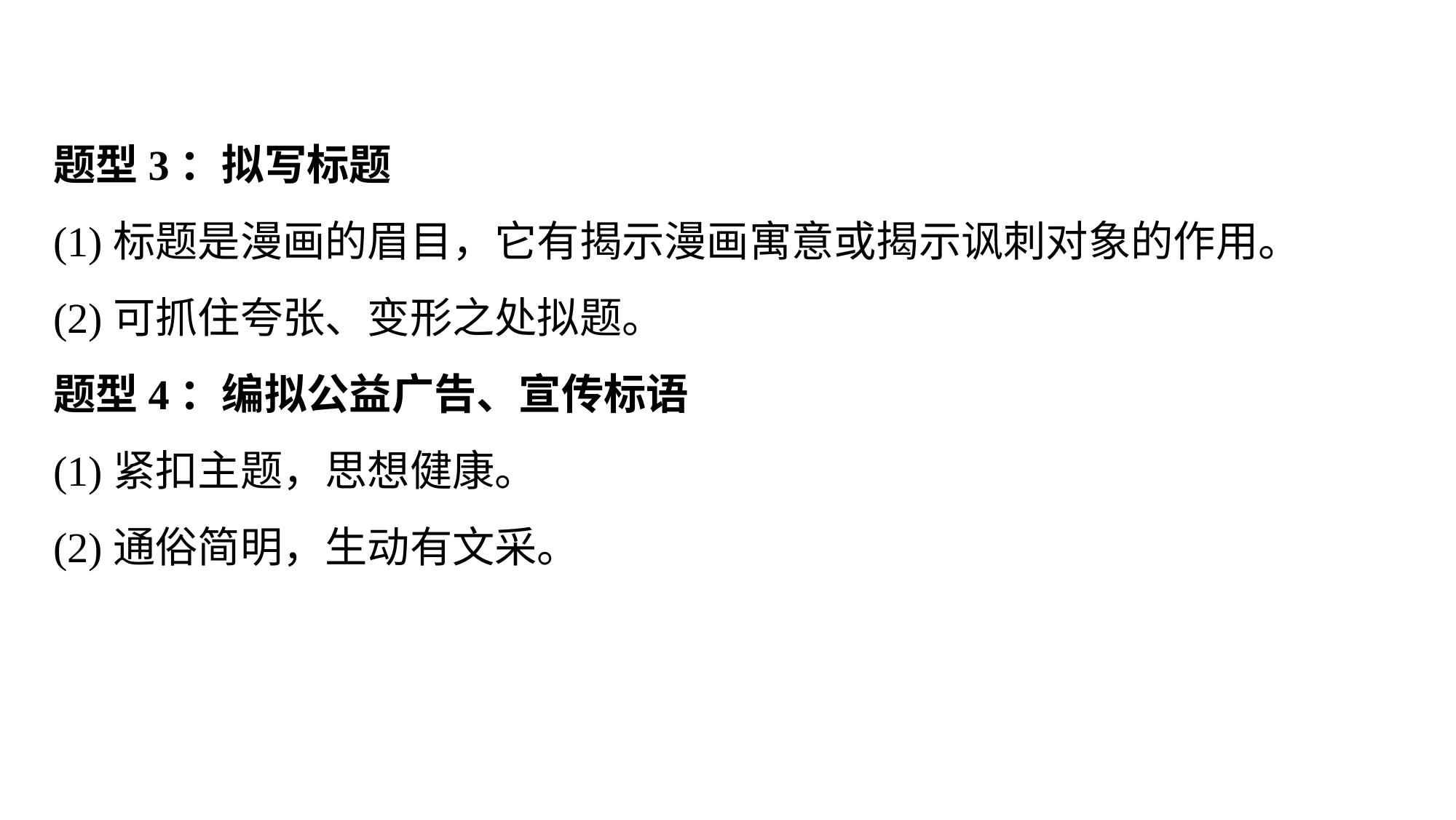

题型3：拟写标题
(1)标题是漫画的眉目，它有揭示漫画寓意或揭示讽刺对象的作用。
(2)可抓住夸张、变形之处拟题。
题型4：编拟公益广告、宣传标语
(1)紧扣主题，思想健康。
(2)通俗简明，生动有文采。